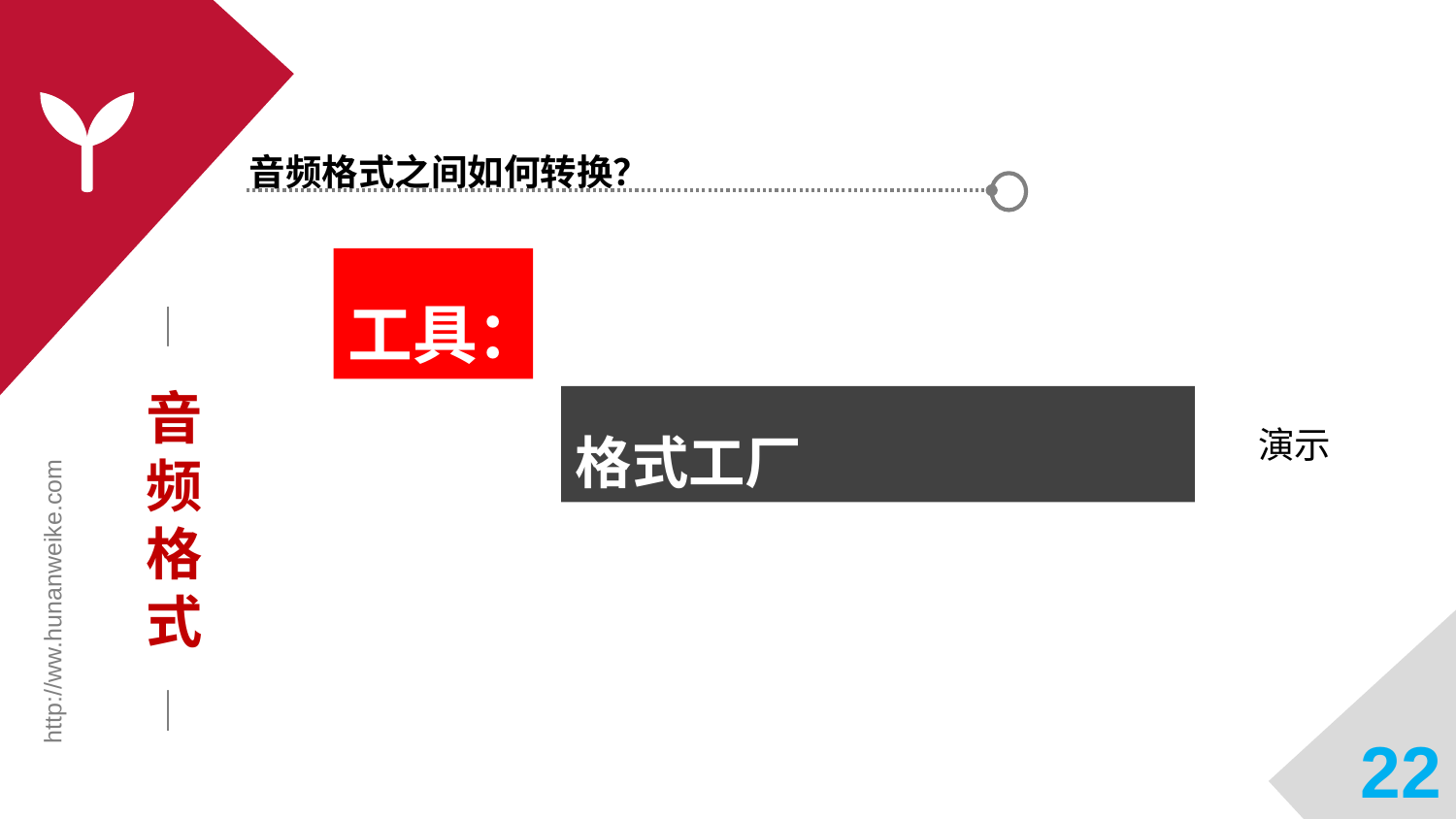

音频格式之间如何转换？

工具：
音频格式
格式工厂
演示
http://ww.hunanweike.com

22
22